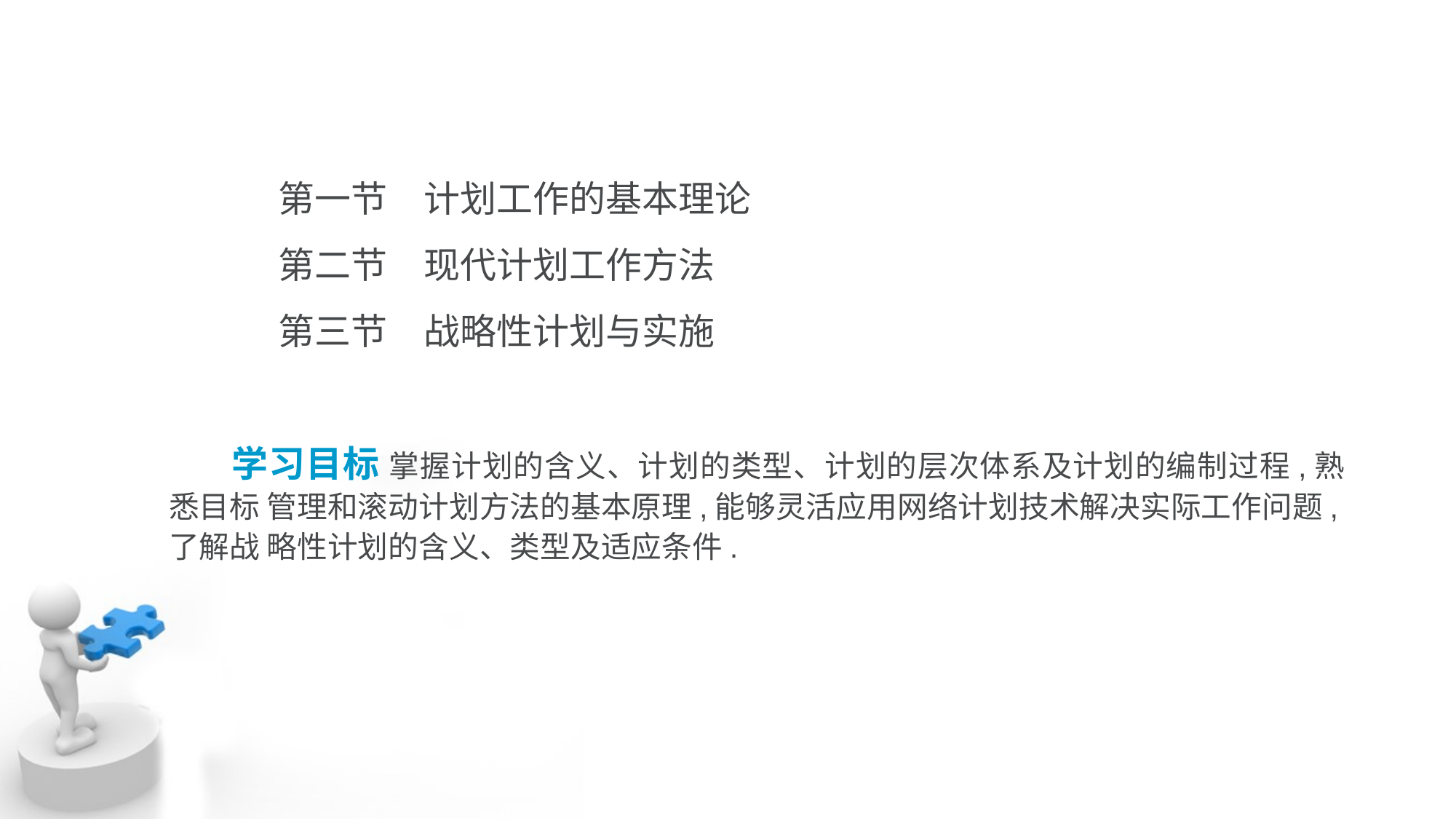

第一节　计划工作的基本理论
	第二节　现代计划工作方法
	第三节　战略性计划与实施

      学习目标 掌握计划的含义、计划的类型、计划的层次体系及计划的编制过程,熟悉目标 管理和滚动计划方法的基本原理,能够灵活应用网络计划技术解决实际工作问题,了解战 略性计划的含义、类型及适应条件.